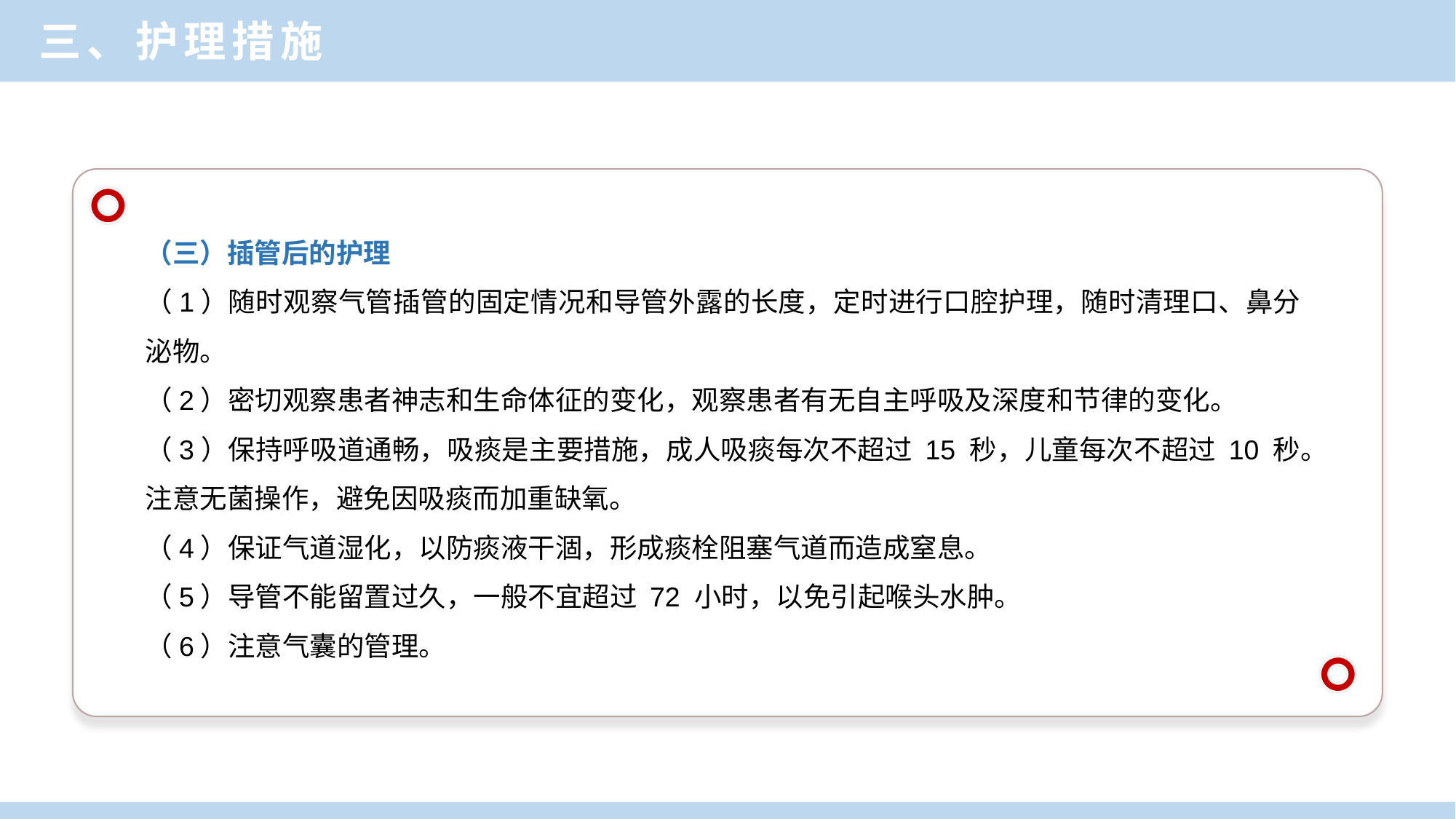

三、护理措施

（三）插管后的护理
（1）随时观察气管插管的固定情况和导管外露的长度，定时进行口腔护理，随时清理口、鼻分泌物。
（2）密切观察患者神志和生命体征的变化，观察患者有无自主呼吸及深度和节律的变化。
（3）保持呼吸道通畅，吸痰是主要措施，成人吸痰每次不超过 15 秒，儿童每次不超过 10 秒。注意无菌操作，避免因吸痰而加重缺氧。
（4）保证气道湿化，以防痰液干涸，形成痰栓阻塞气道而造成窒息。
（5）导管不能留置过久，一般不宜超过 72 小时，以免引起喉头水肿。
（6）注意气囊的管理。